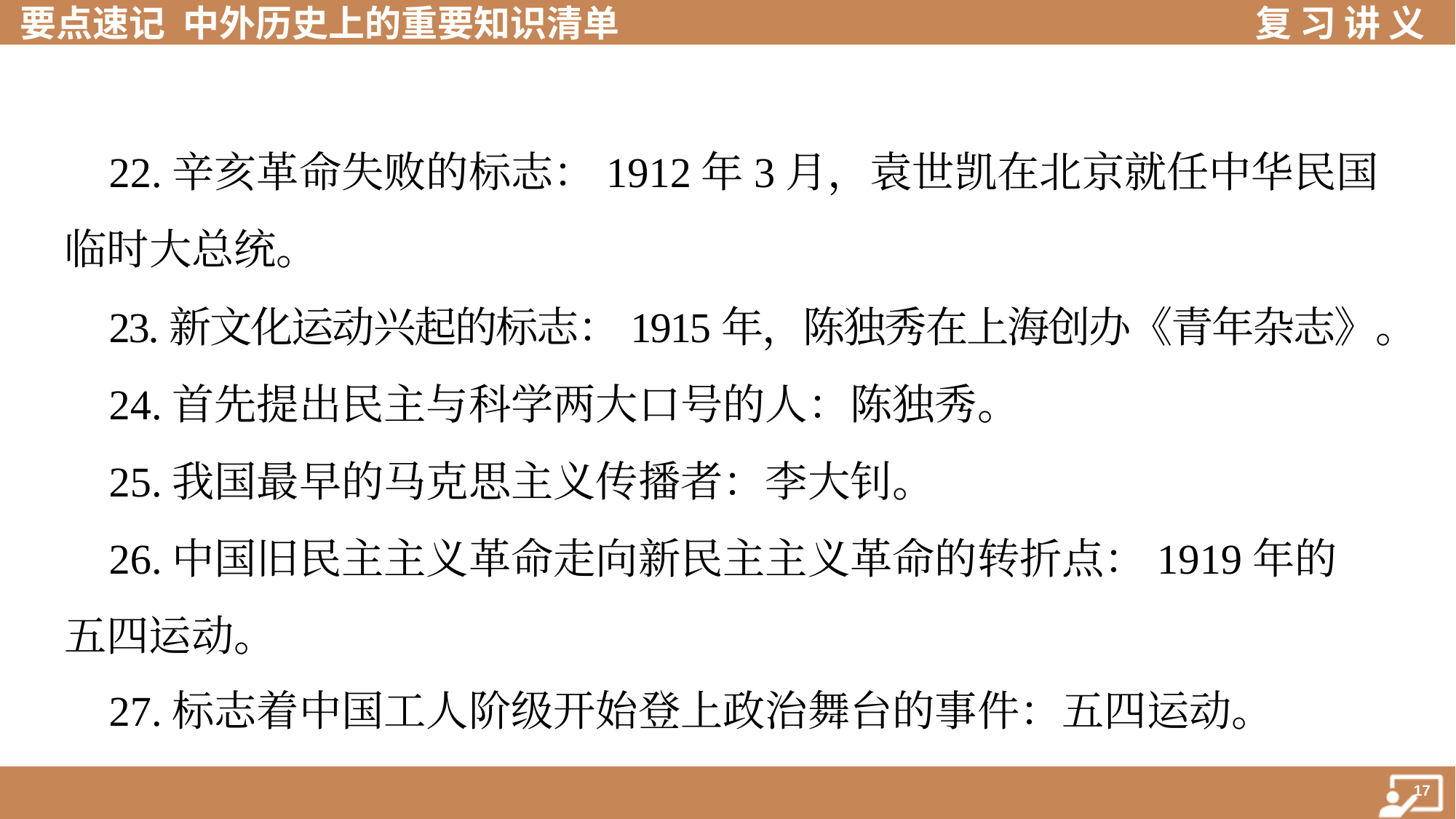

22.辛亥革命失败的标志：1912年3月，袁世凯在北京就任中华民国
临时大总统。
    23.新文化运动兴起的标志：1915年，陈独秀在上海创办《青年杂志》。
    24.首先提出民主与科学两大口号的人：陈独秀。
    25.我国最早的马克思主义传播者：李大钊。
    26.中国旧民主主义革命走向新民主主义革命的转折点：1919年的
五四运动。
    27.标志着中国工人阶级开始登上政治舞台的事件：五四运动。